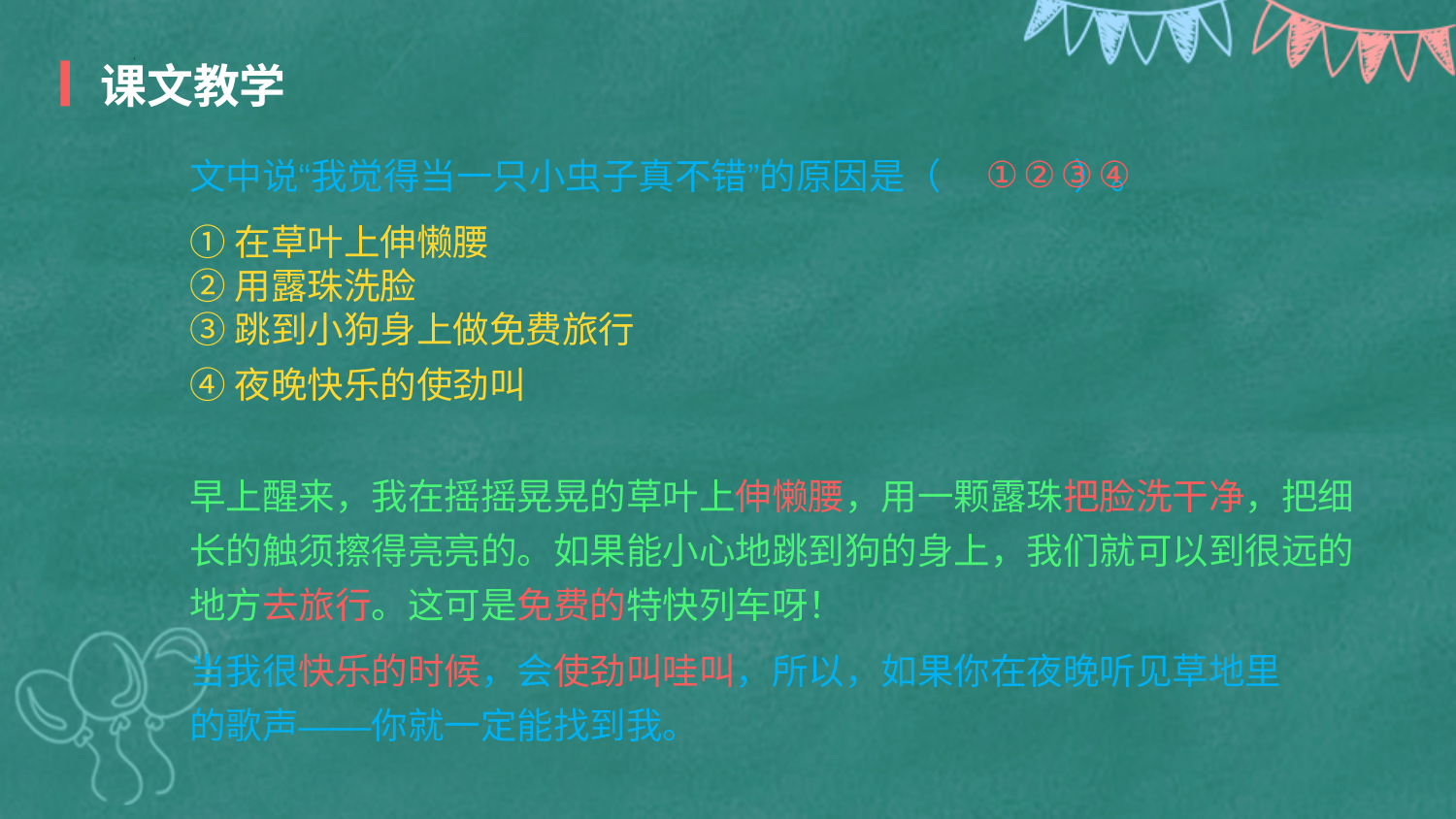

课文教学

①
②
③
④
文中说“我觉得当一只小虫子真不错”的原因是（             ）。
①在草叶上伸懒腰
②用露珠洗脸
③跳到小狗身上做免费旅行
④夜晚快乐的使劲叫
早上醒来，我在摇摇晃晃的草叶上伸懒腰，用一颗露珠把脸洗干净，把细长的触须擦得亮亮的。如果能小心地跳到狗的身上，我们就可以到很远的地方去旅行。这可是免费的特快列车呀！
当我很快乐的时候，会使劲叫哇叫，所以，如果你在夜晚听见草地里的歌声——你就一定能找到我。